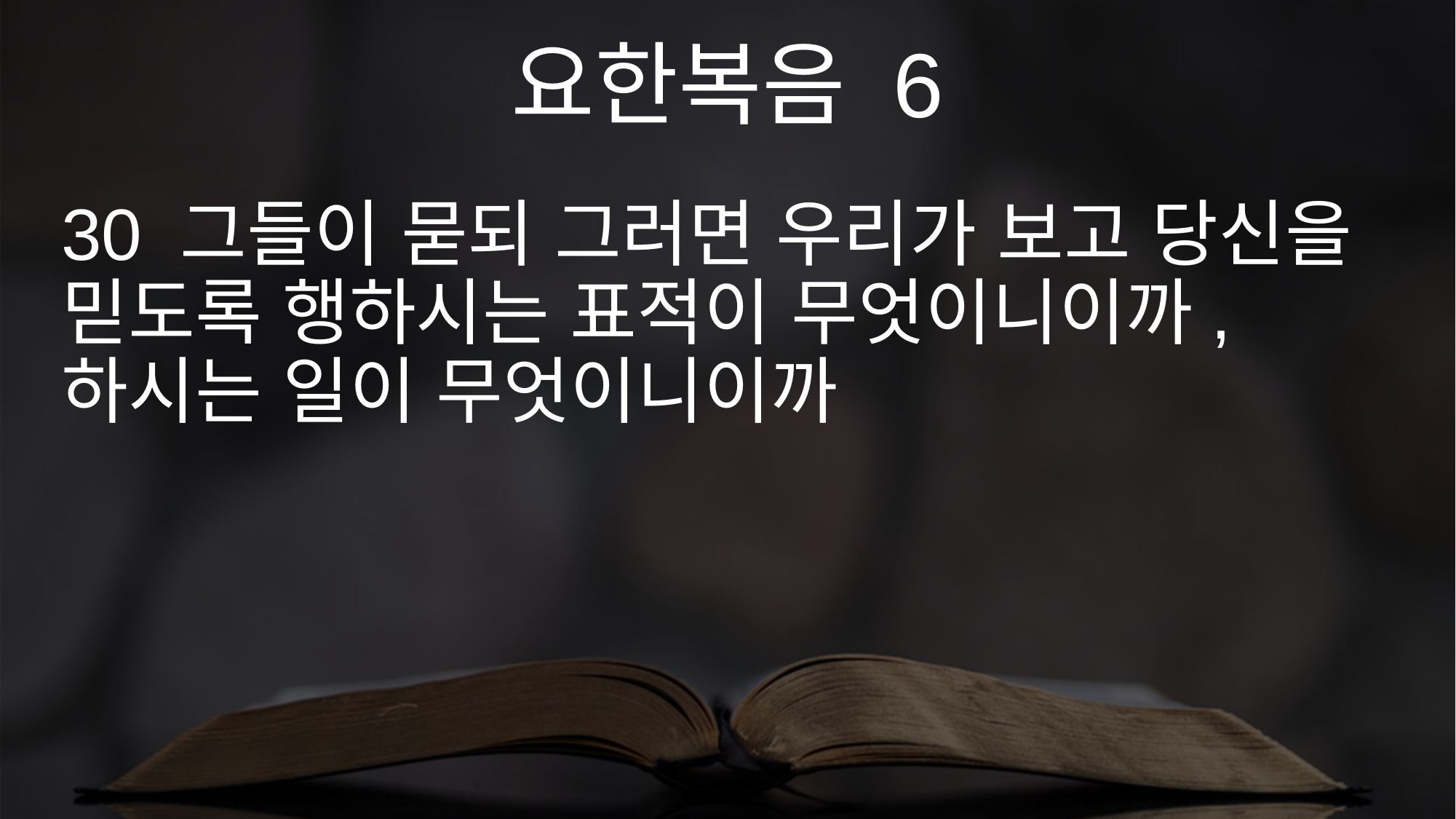

요한복음 6
30 그들이 묻되 그러면 우리가 보고 당신을 믿도록 행하시는 표적이 무엇이니이까, 하시는 일이 무엇이니이까